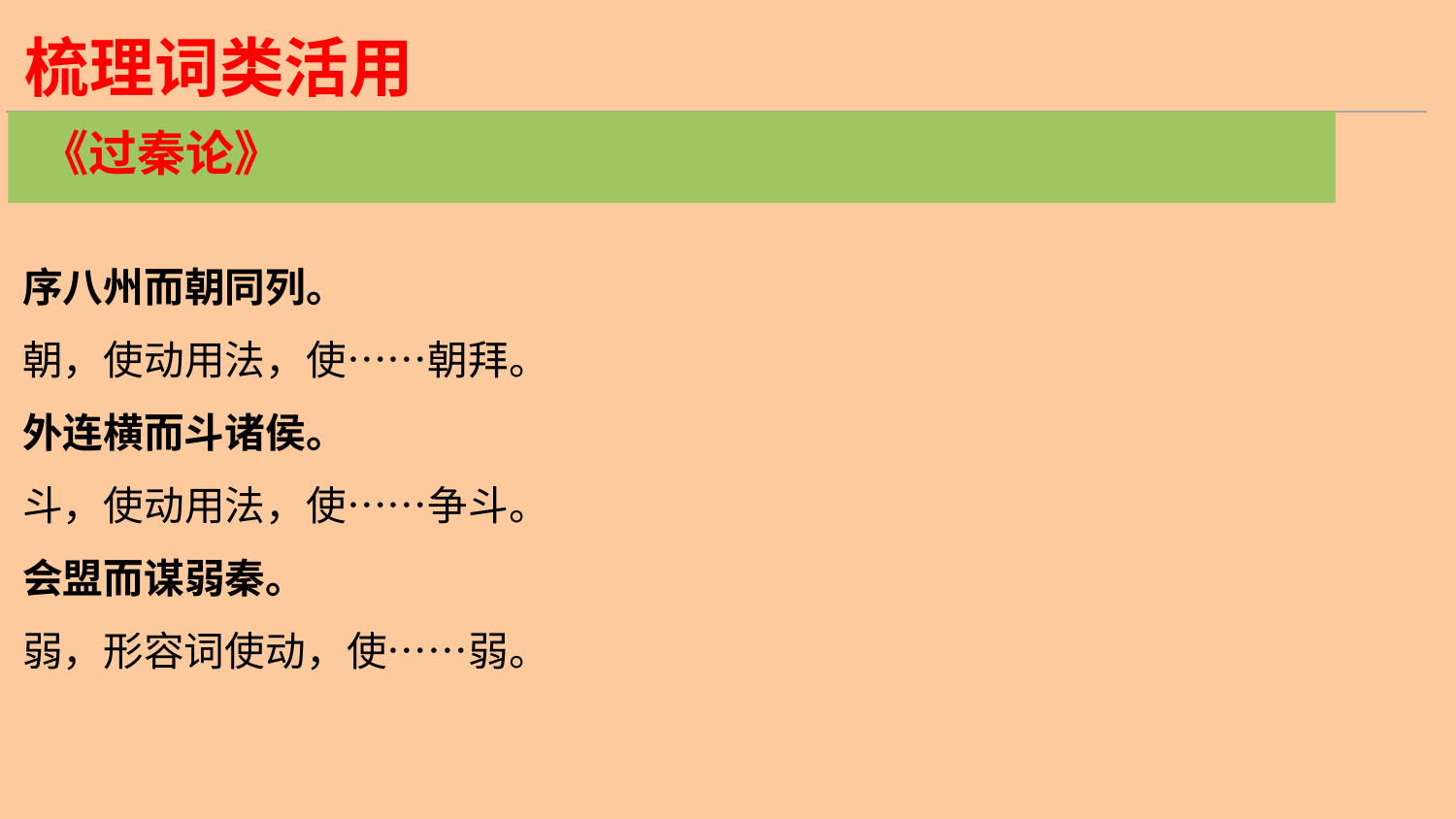

梳理词类活用

《过秦论》
序八州而朝同列。
朝，使动用法，使……朝拜。
外连横而斗诸侯。
斗，使动用法，使……争斗。
会盟而谋弱秦。
弱，形容词使动，使……弱。